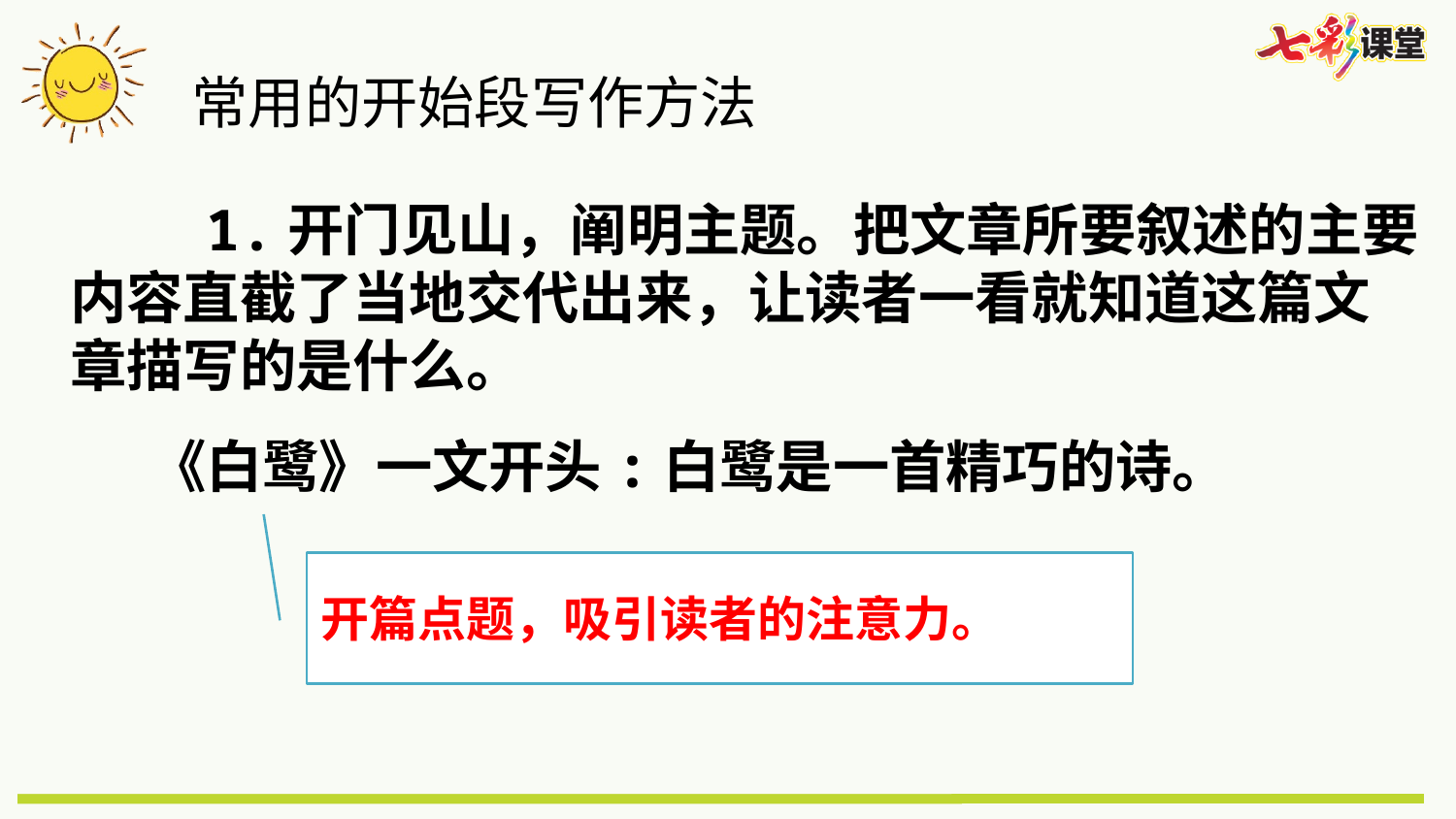

常用的开始段写作方法
    1.开门见山，阐明主题。把文章所要叙述的主要内容直截了当地交代出来，让读者一看就知道这篇文章描写的是什么。
    《白鹭》一文开头:白鹭是一首精巧的诗。
开篇点题，吸引读者的注意力。